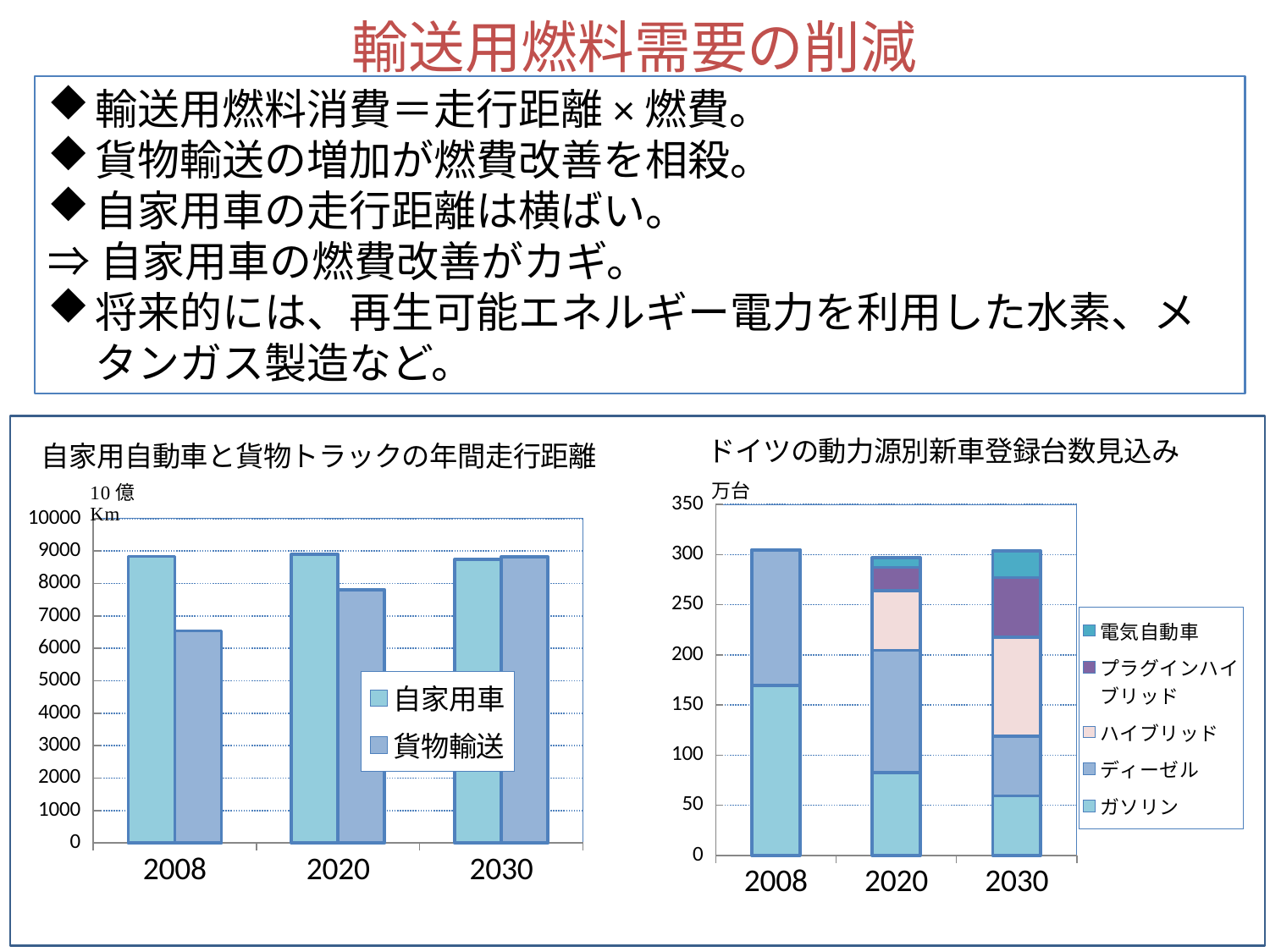

輸送用燃料需要の削減
輸送用燃料消費＝走行距離×燃費。
貨物輸送の増加が燃費改善を相殺。
自家用車の走行距離は横ばい。
⇒自家用車の燃費改善がカギ。
将来的には、再生可能エネルギー電力を利用した水素、メタンガス製造など。

### Chart

| Category | 自家用車 | 貨物輸送 |
|---|---|---|
| 2008.0 | 8830.0 | 6540.0 |
| 2020.0 | 8900.0 | 7810.0 |
| 2030.0 | 8740.0 | 8820.0 |

### Chart

| Category | ガソリン | ディーゼル | ハイブリッド | プラグインハイブリッド | 電気自動車 |
|---|---|---|---|---|---|
| 2008.0 | 169.5 | 134.5 | 1.0 | 0.0 | 0.0 |
| 2020.0 | 82.5 | 122.1 | 59.4 | 23.1 | 9.9 |
| 2030.0 | 59.4 | 59.4 | 99.0 | 59.4 | 26.4 |